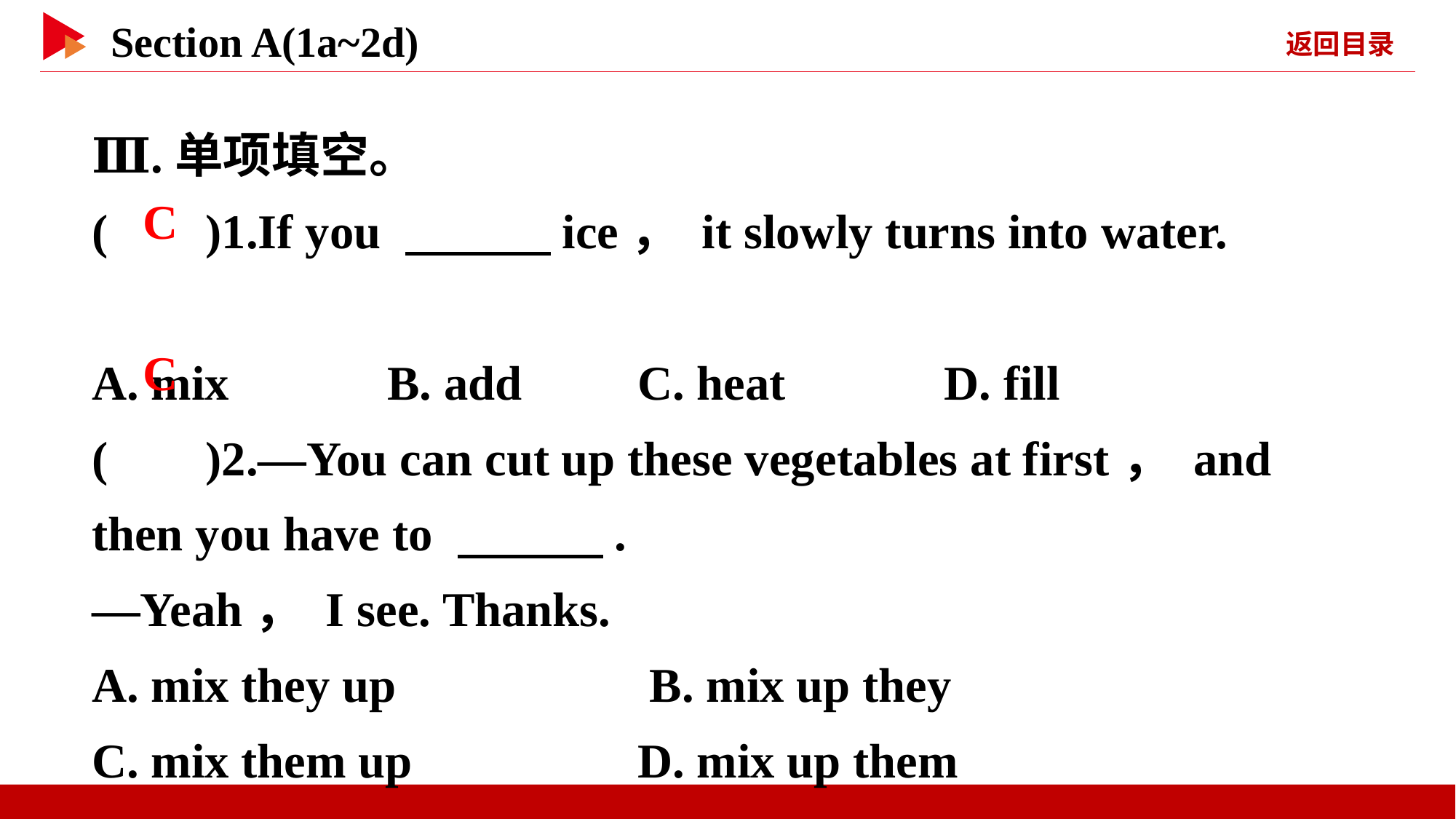

Ⅲ.单项填空。
(        )1.If you 　　　ice， it slowly turns into water.
A. mix             B. add		C. heat             D. fill
(        )2.—You can cut up these vegetables at first， and then you have to 　　　.
—Yeah， I see. Thanks.
A. mix they up            	 B. mix up they
C. mix them up             	D. mix up them
   C
   C